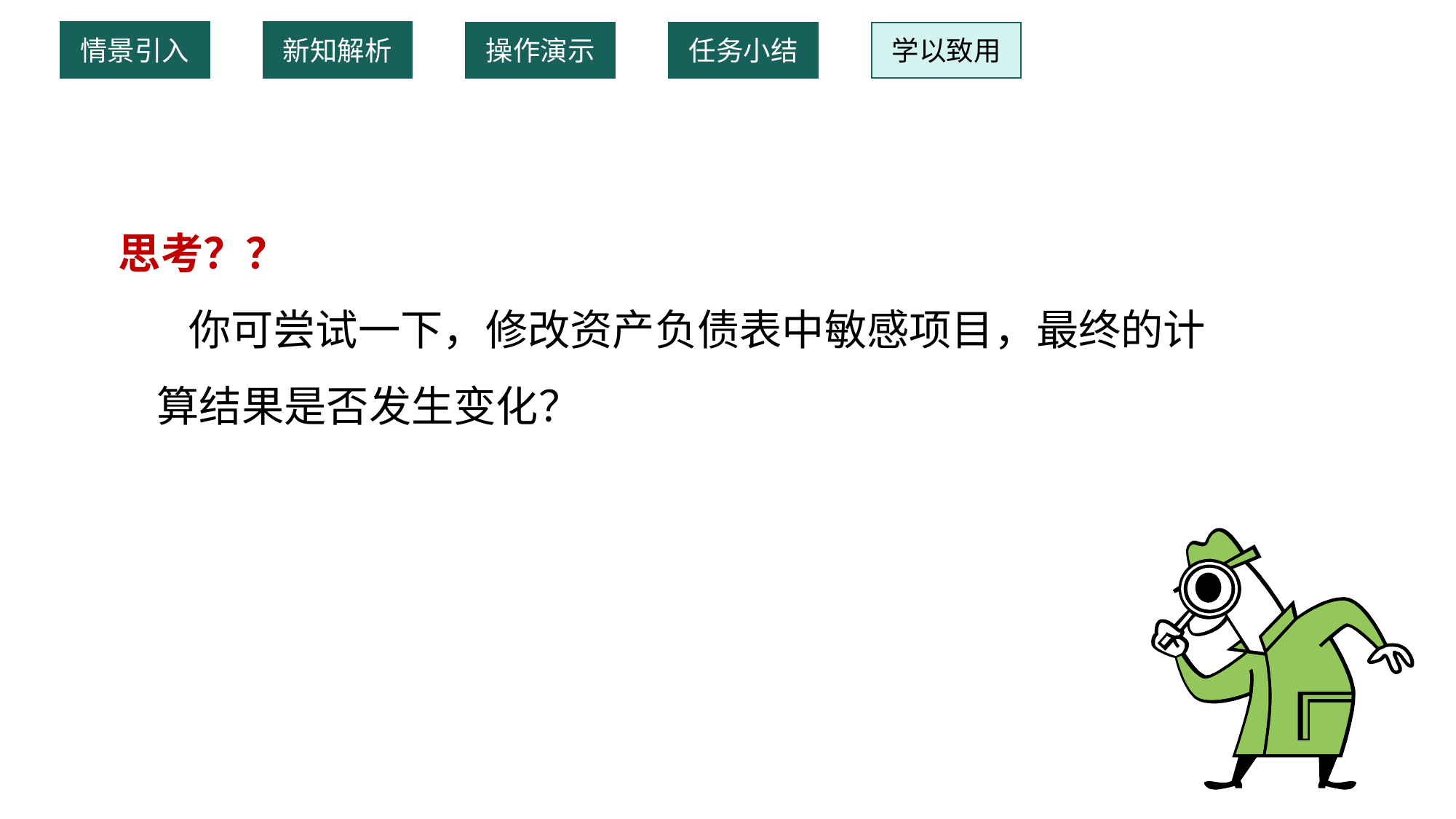

情景引入
新知解析
操作演示
任务小结
学以致用
   思考？？
         你可尝试一下，修改资产负债表中敏感项目，最终的计算结果是否发生变化？